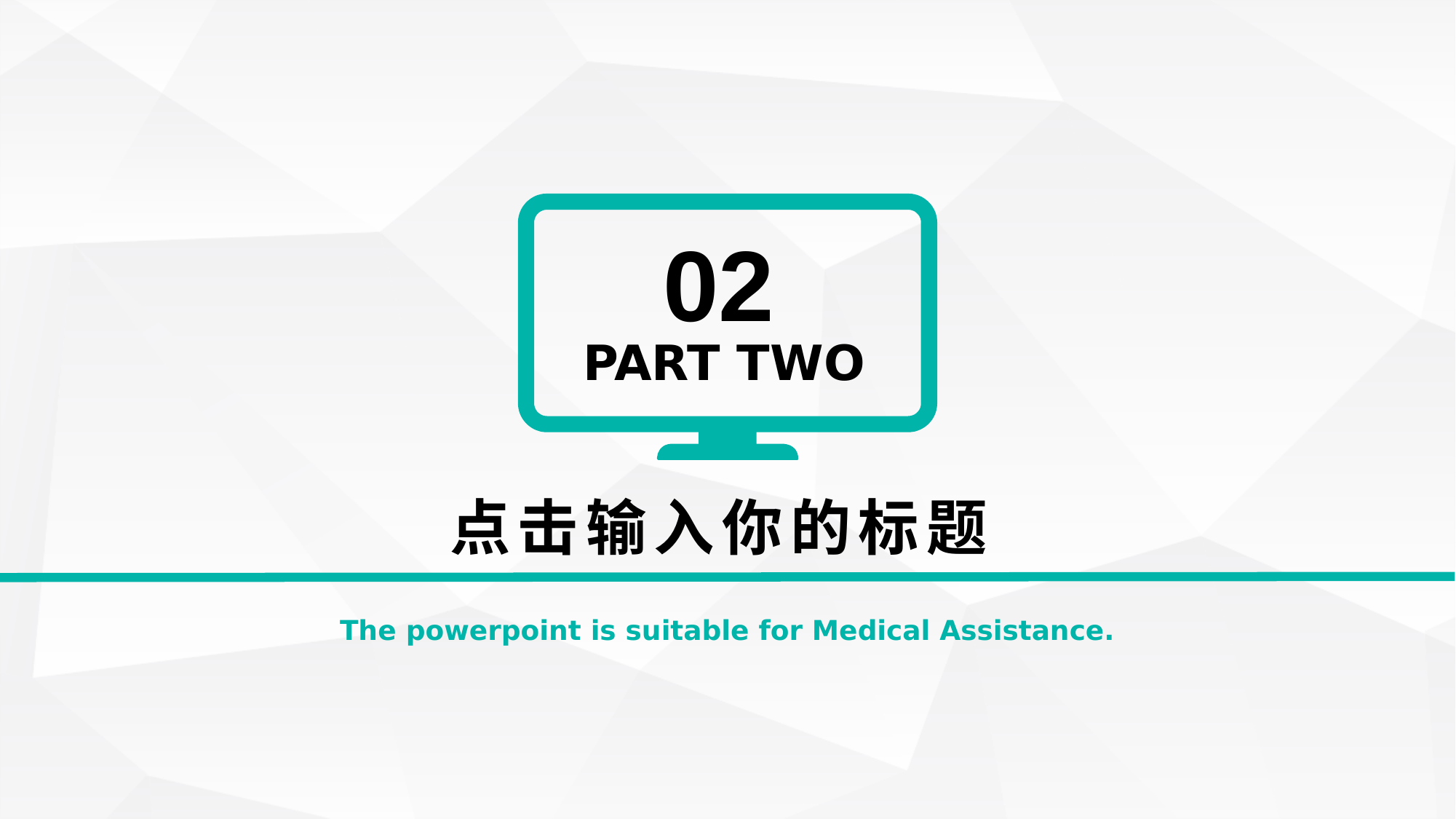

02
PART TWO
点击输入你的标题
The powerpoint is suitable for Medical Assistance.